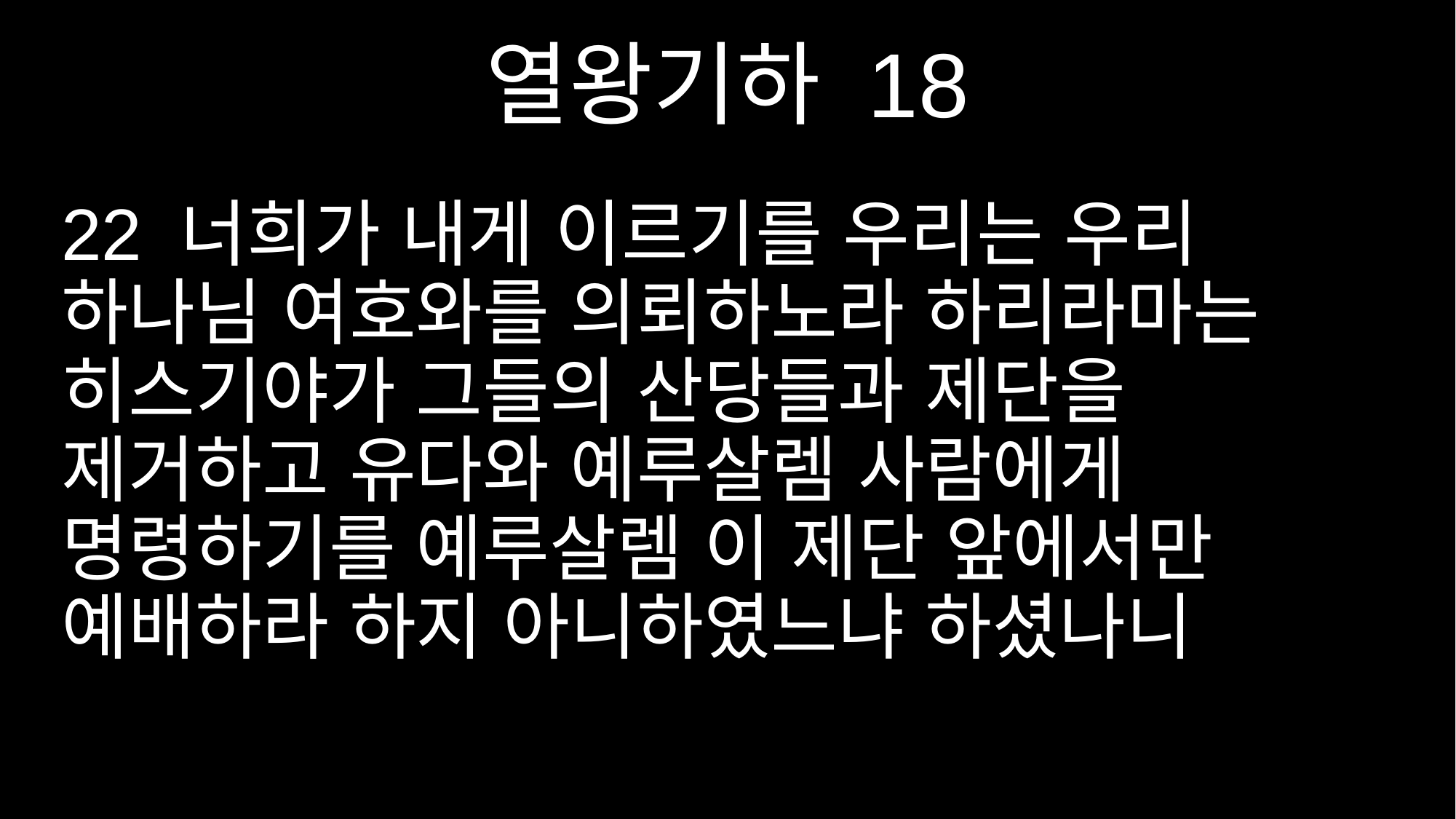

열왕기하 18
22 너희가 내게 이르기를 우리는 우리 하나님 여호와를 의뢰하노라 하리라마는 히스기야가 그들의 산당들과 제단을 제거하고 유다와 예루살렘 사람에게 명령하기를 예루살렘 이 제단 앞에서만 예배하라 하지 아니하였느냐 하셨나니